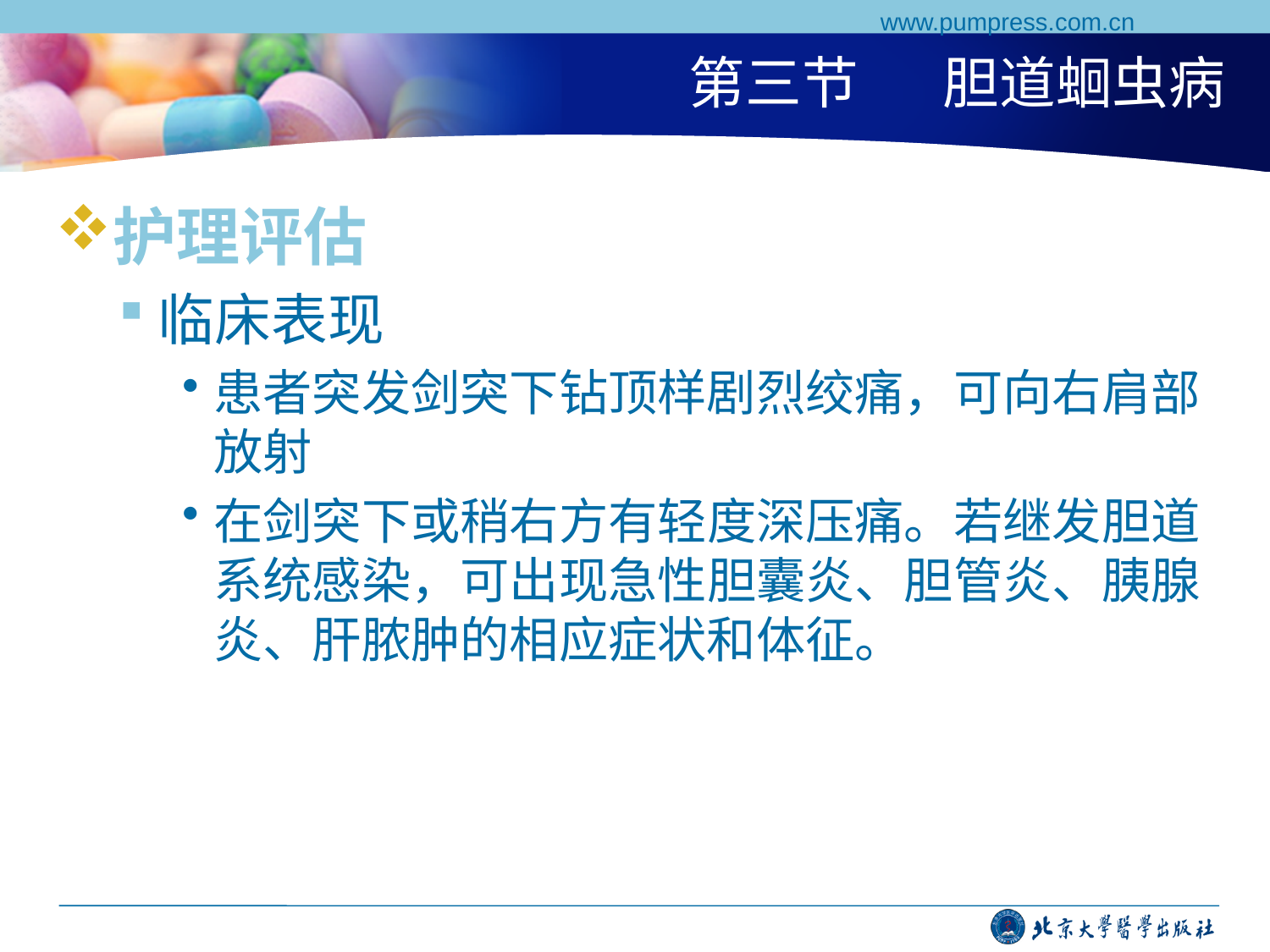

www.pumpress.com.cn
# 第三节	胆道蛔虫病
护理评估
临床表现
患者突发剑突下钻顶样剧烈绞痛，可向右肩部放射
在剑突下或稍右方有轻度深压痛。若继发胆道系统感染，可出现急性胆囊炎、胆管炎、胰腺炎、肝脓肿的相应症状和体征。